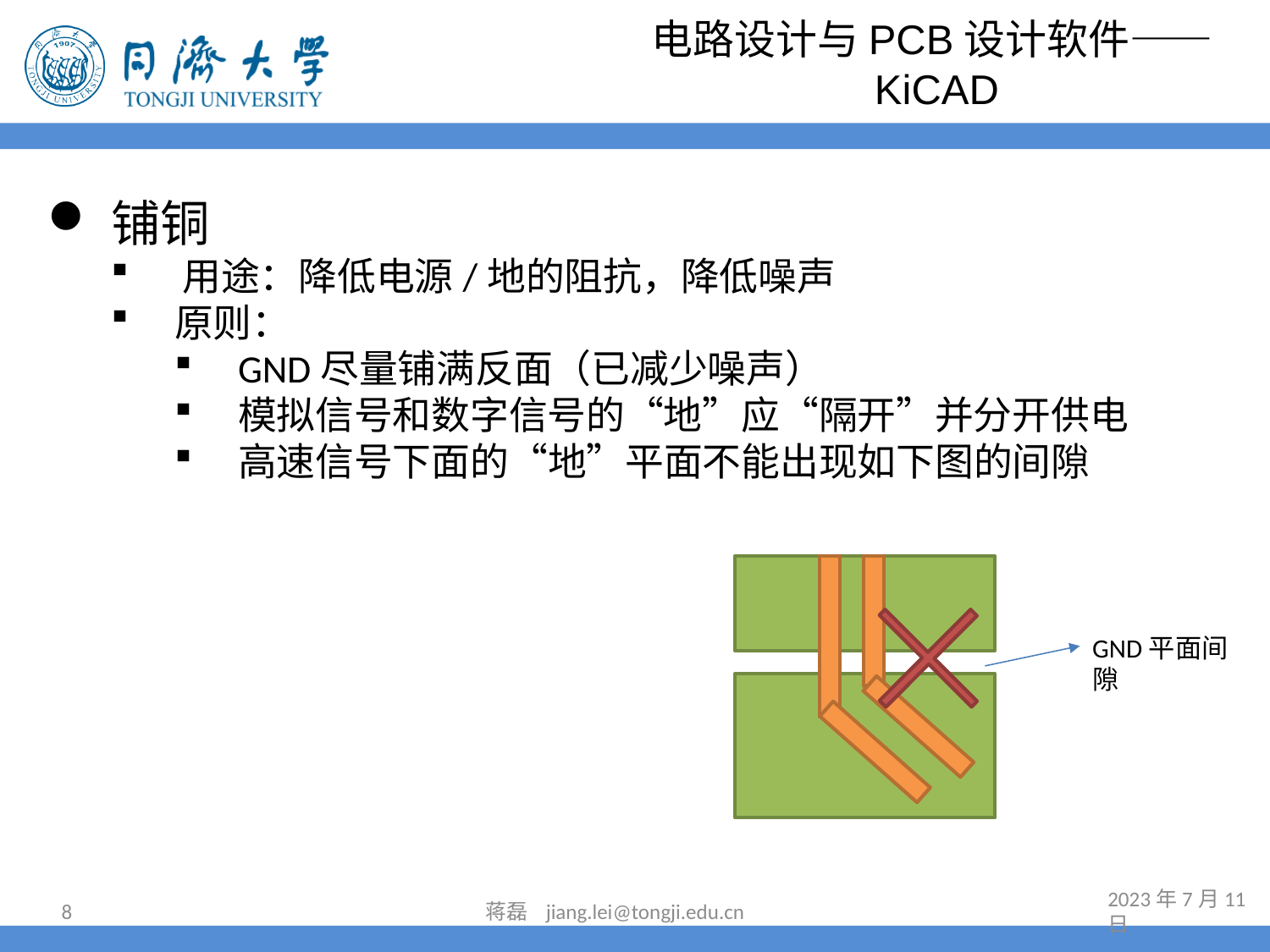

# 电路设计与PCB设计软件——KiCAD
铺铜
用途：降低电源/地的阻抗，降低噪声
原则：
GND尽量铺满反面（已减少噪声）
模拟信号和数字信号的“地”应“隔开”并分开供电
高速信号下面的“地”平面不能出现如下图的间隙

GND平面间隙
8
蒋磊  jiang.lei@tongji.edu.cn
2023年7月11日